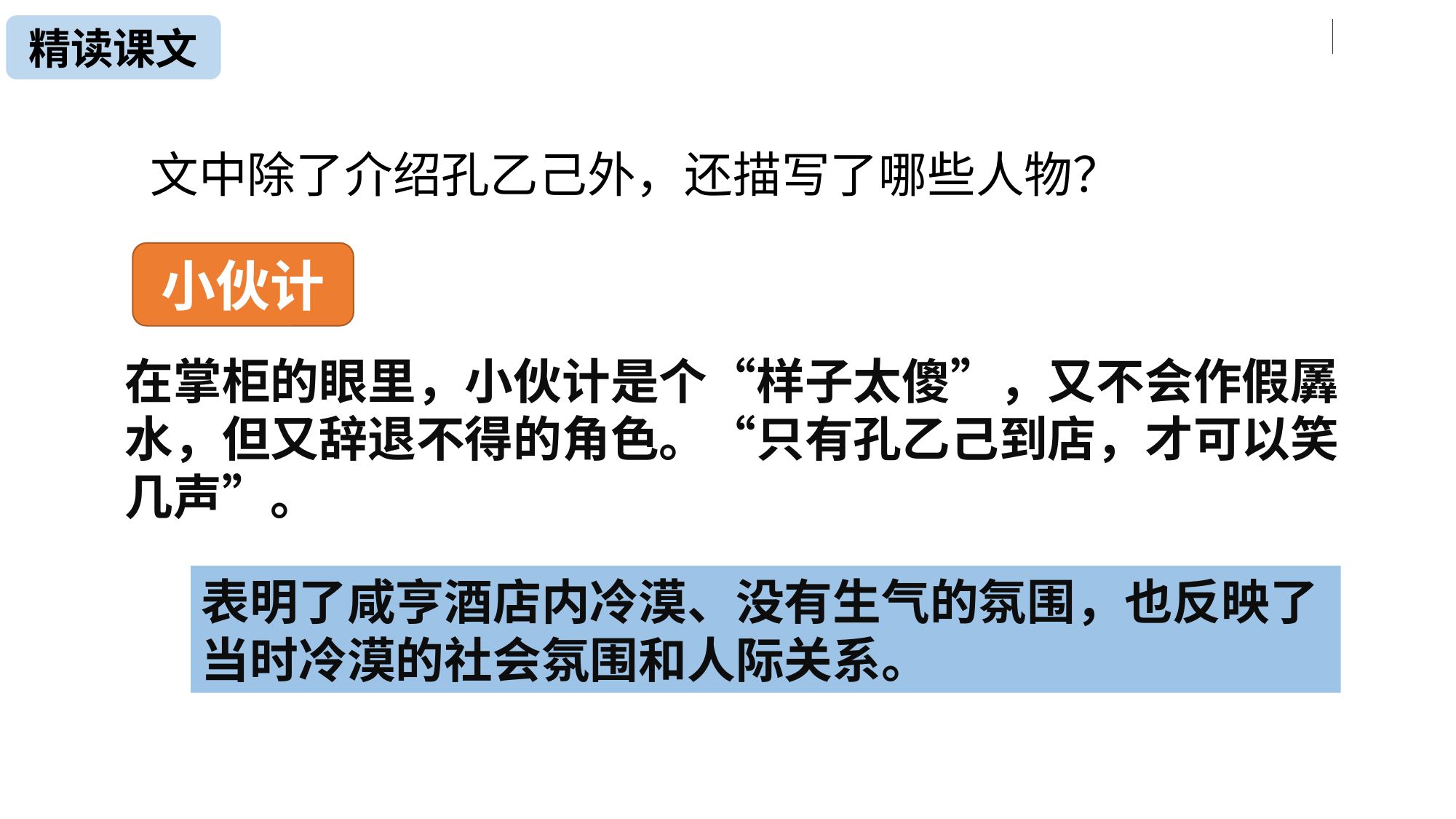

精读课文
文中除了介绍孔乙己外，还描写了哪些人物？
小伙计
在掌柜的眼里，小伙计是个“样子太傻”，又不会作假羼水，但又辞退不得的角色。“只有孔乙己到店，才可以笑几声”。
表明了咸亨酒店内冷漠、没有生气的氛围，也反映了当时冷漠的社会氛围和人际关系。